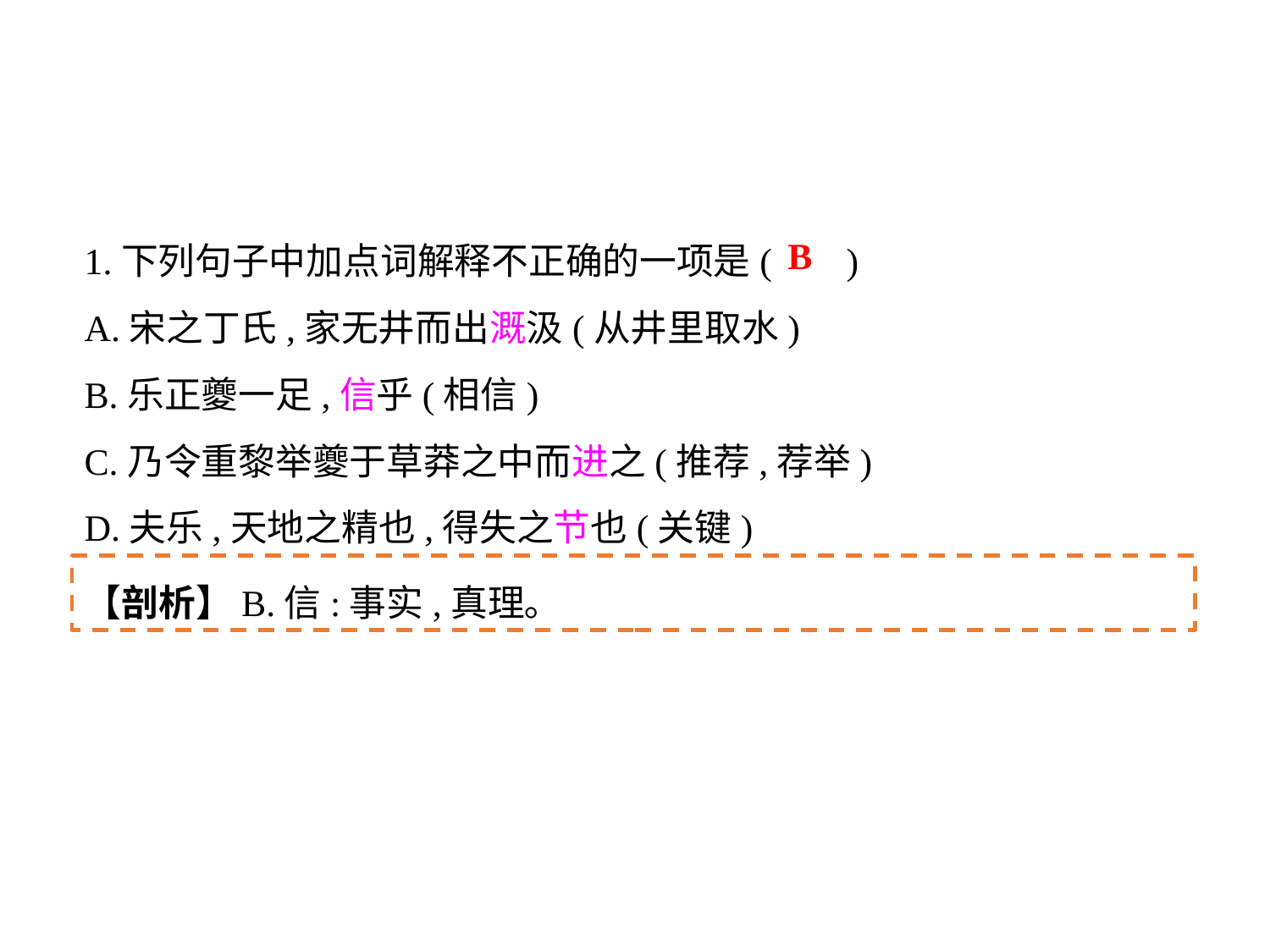

1.下列句子中加点词解释不正确的一项是(	)
A.宋之丁氏,家无井而出溉汲(从井里取水)
B.乐正夔一足,信乎(相信)
C.乃令重黎举夔于草莽之中而进之(推荐,荐举)
D.夫乐,天地之精也,得失之节也(关键)
B
【剖析】B.信:事实,真理｡